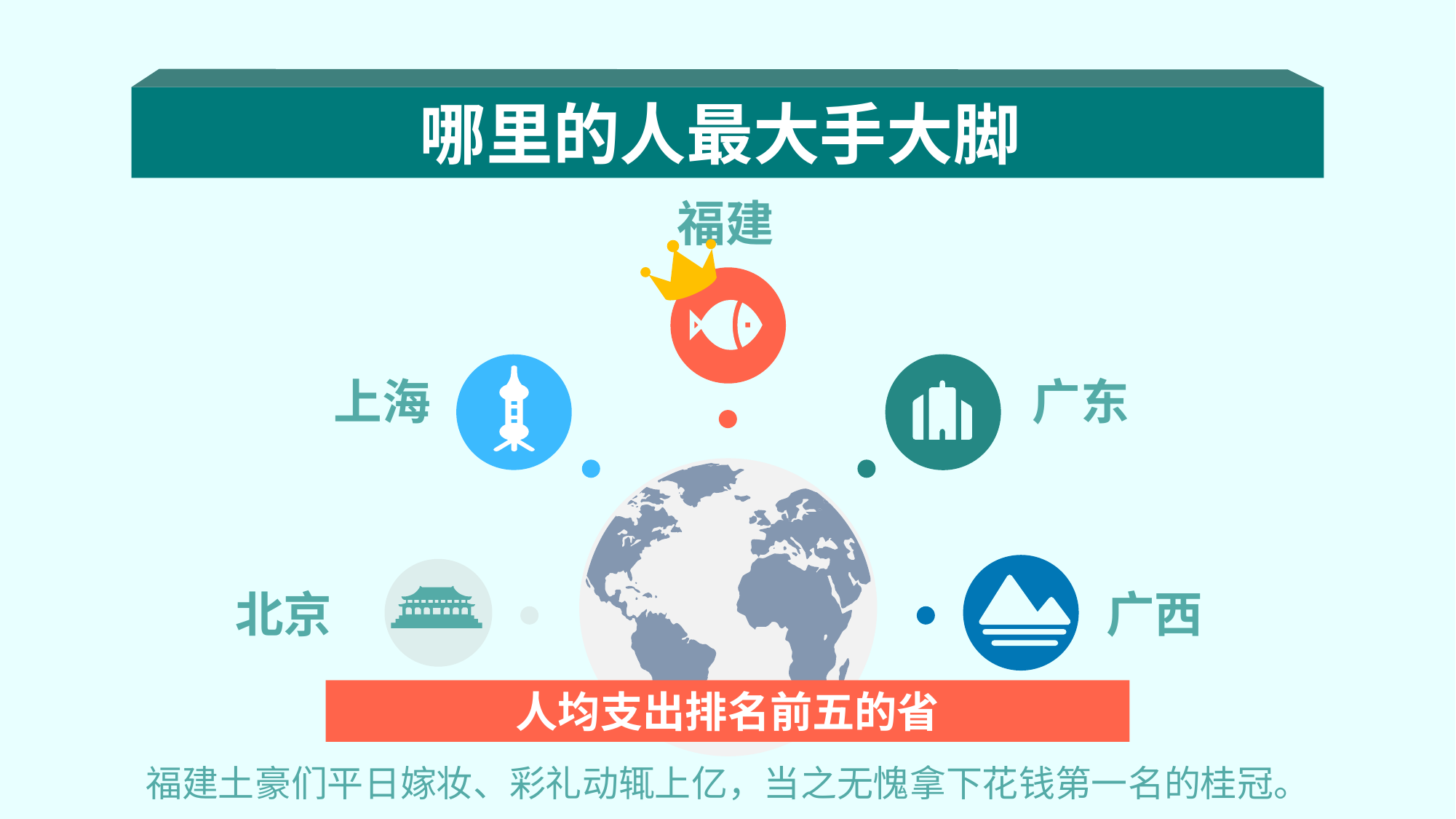

哪里的人最大手大脚
福建

上海
广东

北京
广西

人均支出排名前五的省
福建土豪们平日嫁妆、彩礼动辄上亿，当之无愧拿下花钱第一名的桂冠。